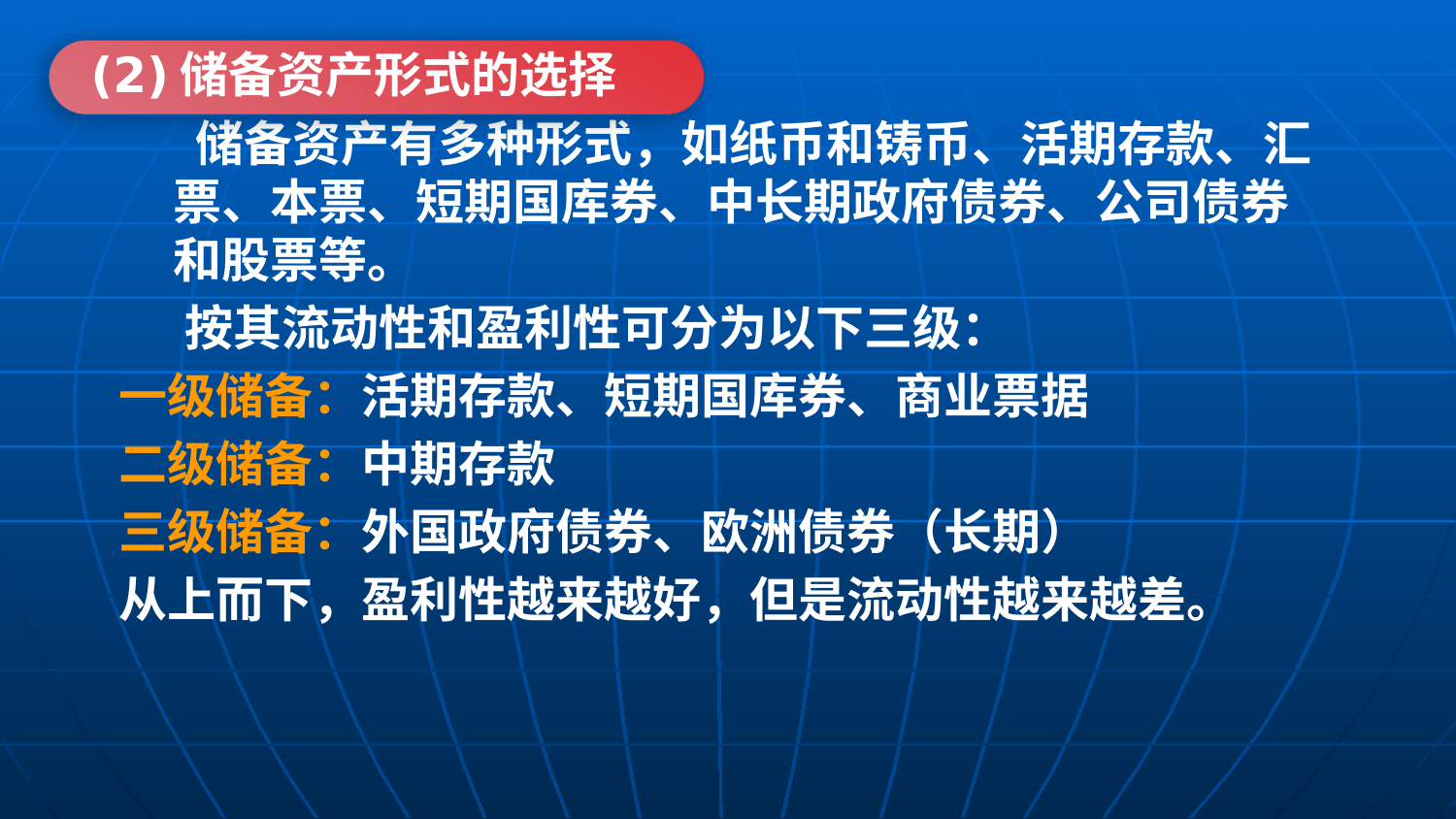

(2)储备资产形式的选择

      储备资产有多种形式，如纸币和铸币、活期存款、汇票、本票、短期国库券、中长期政府债券、公司债券和股票等。
     按其流动性和盈利性可分为以下三级：
一级储备：活期存款、短期国库券、商业票据
二级储备：中期存款
三级储备：外国政府债券、欧洲债券（长期）
从上而下，盈利性越来越好，但是流动性越来越差。